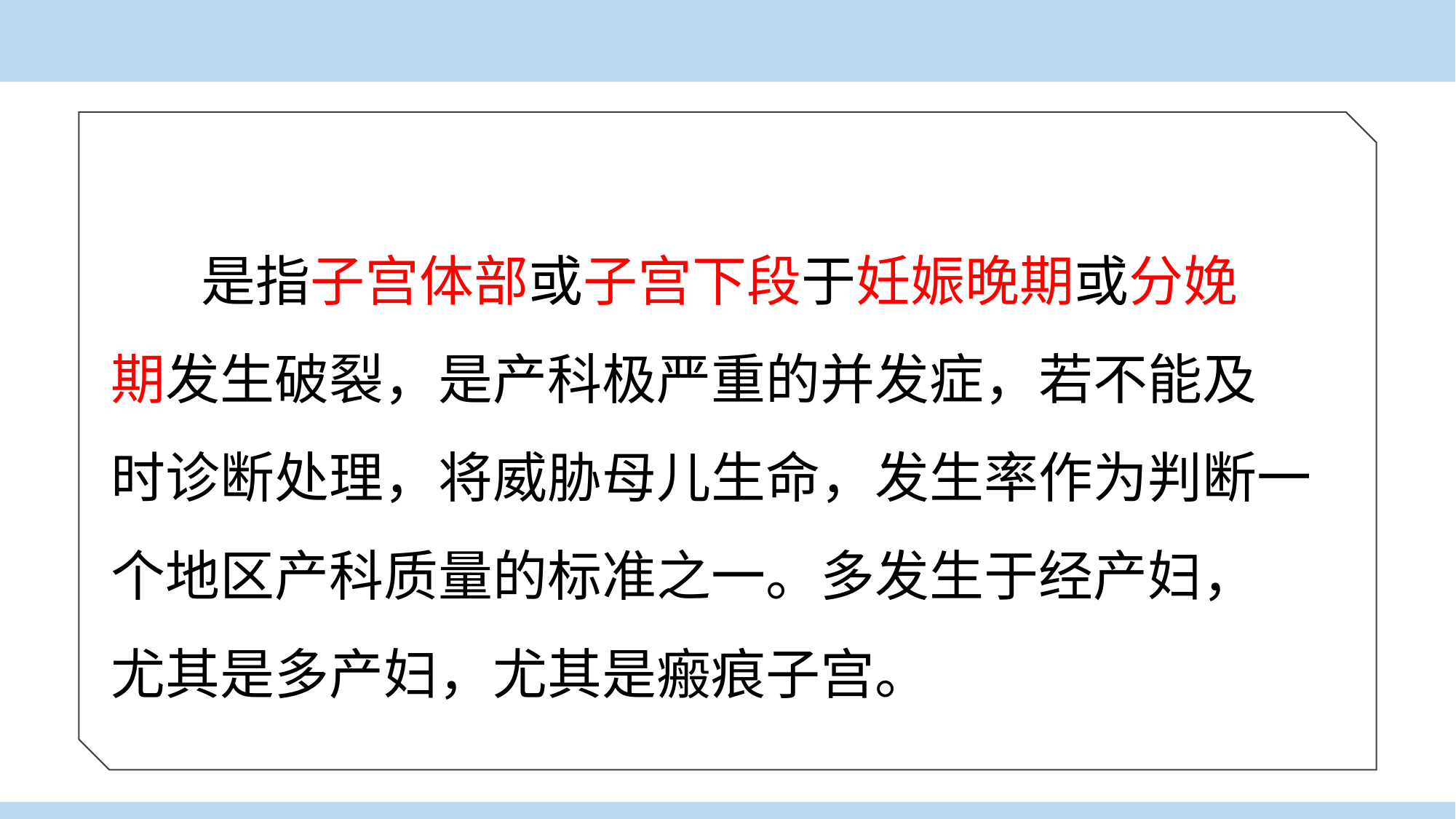

是指子宫体部或子宫下段于妊娠晚期或分娩
期发生破裂，是产科极严重的并发症，若不能及
时诊断处理，将威胁母儿生命，发生率作为判断一
个地区产科质量的标准之一。多发生于经产妇，
尤其是多产妇，尤其是瘢痕子宫。